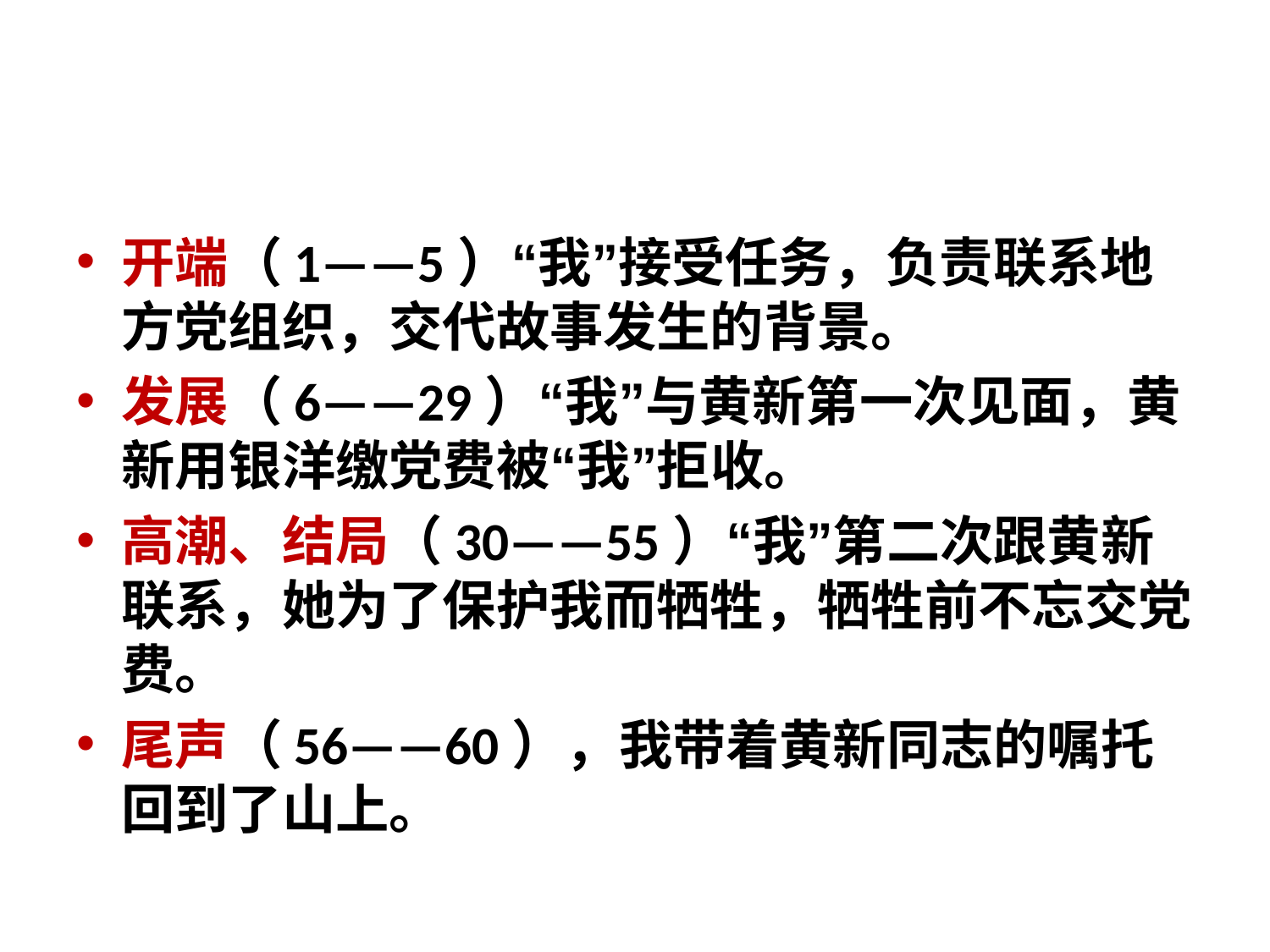

开端（1——5）“我”接受任务，负责联系地方党组织，交代故事发生的背景。
发展（6——29）“我”与黄新第一次见面，黄新用银洋缴党费被“我”拒收。
高潮、结局（30——55）“我”第二次跟黄新联系，她为了保护我而牺牲，牺牲前不忘交党费。
尾声（56——60），我带着黄新同志的嘱托回到了山上。